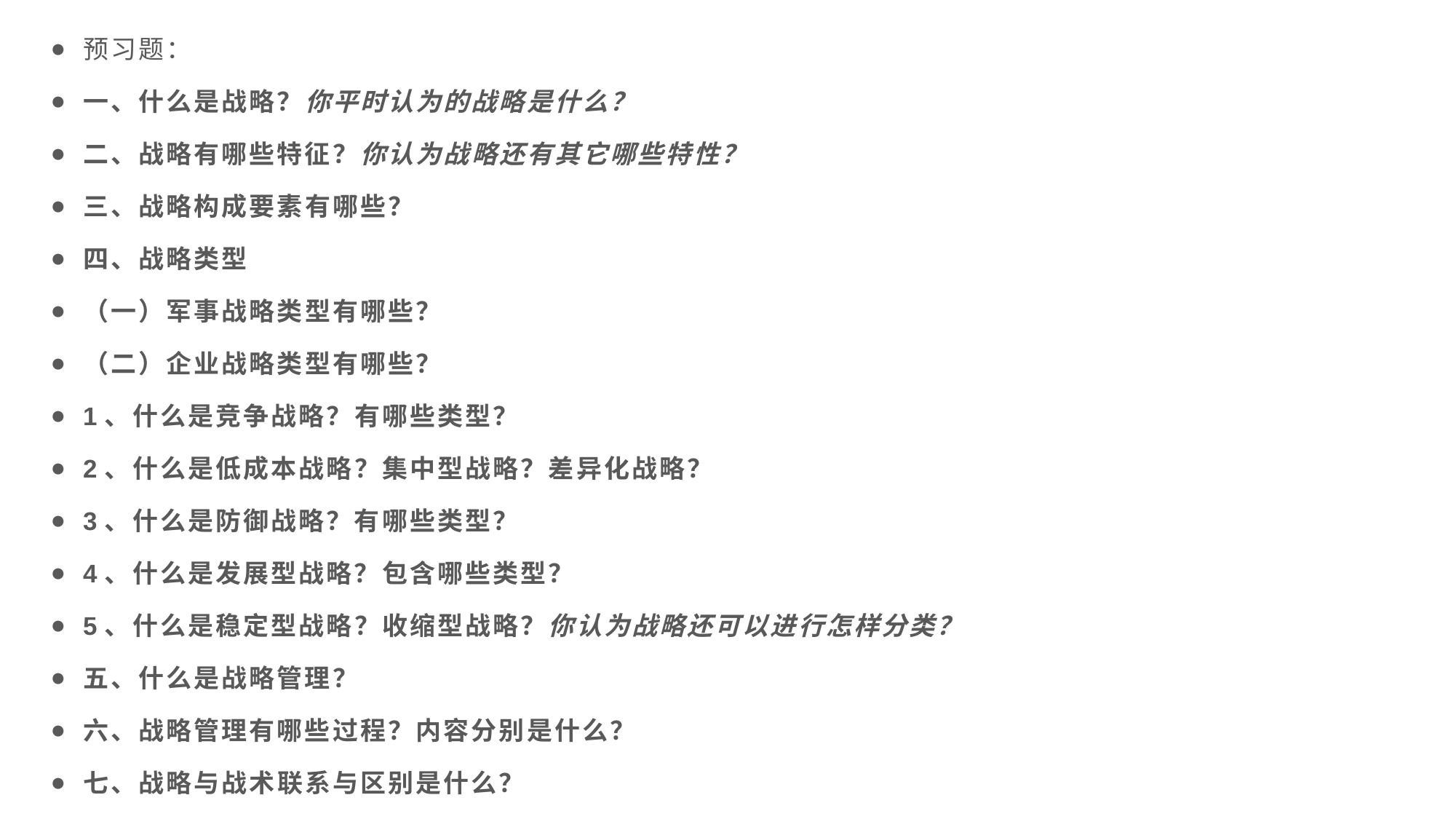

预习题：
一、什么是战略？你平时认为的战略是什么？
二、战略有哪些特征？你认为战略还有其它哪些特性？
三、战略构成要素有哪些？
四、战略类型
（一）军事战略类型有哪些？
（二）企业战略类型有哪些？
1、什么是竞争战略？有哪些类型？
2、什么是低成本战略？集中型战略？差异化战略？
3、什么是防御战略？有哪些类型？
4、什么是发展型战略？包含哪些类型？
5、什么是稳定型战略？收缩型战略？你认为战略还可以进行怎样分类？
五、什么是战略管理？
六、战略管理有哪些过程？内容分别是什么？
七、战略与战术联系与区别是什么？

21